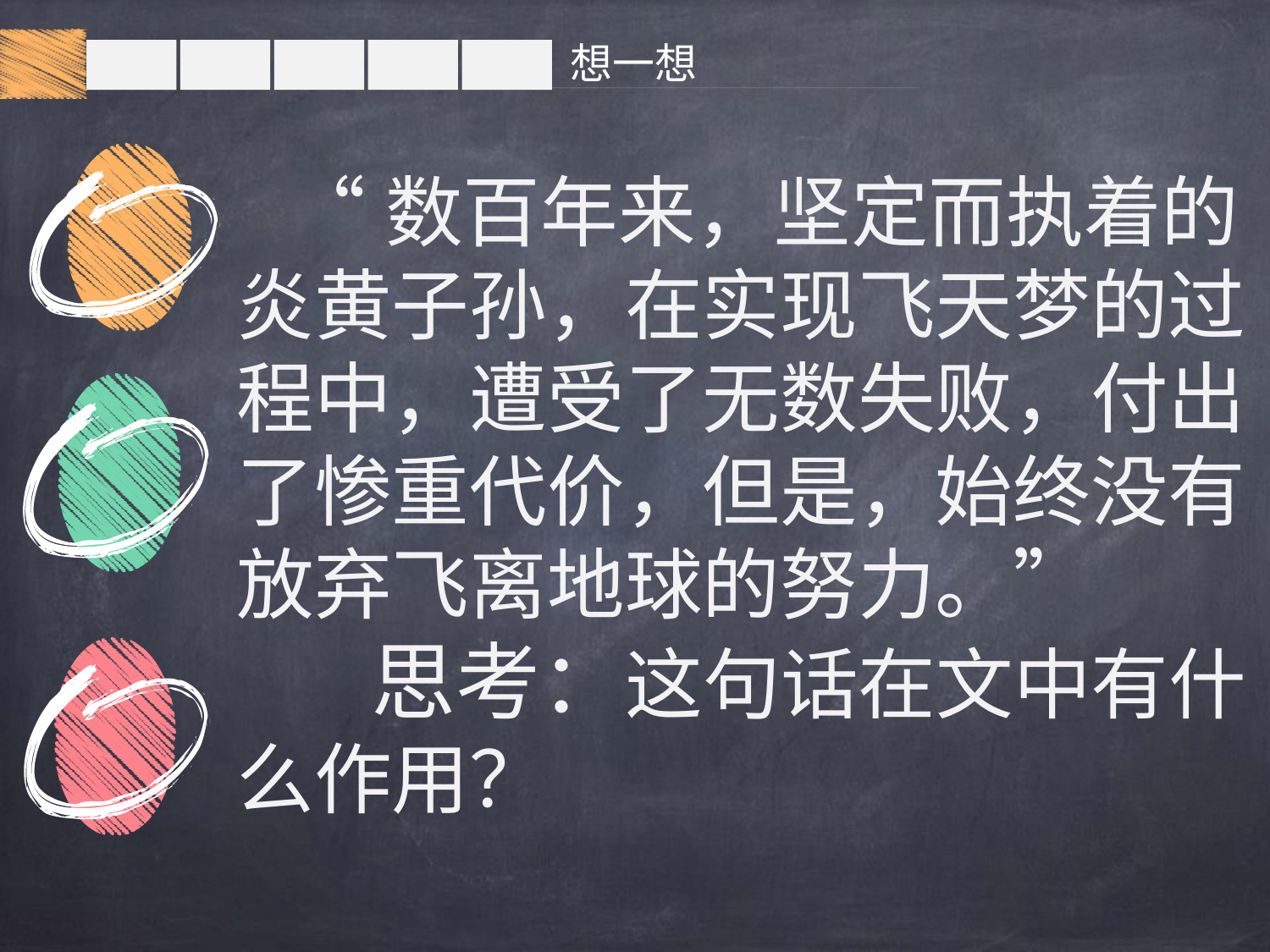

想一想

   “数百年来，坚定而执着的炎黄子孙，在实现飞天梦的过程中，遭受了无数失败，付出了惨重代价，但是，始终没有放弃飞离地球的努力。”
      思考：这句话在文中有什么作用？